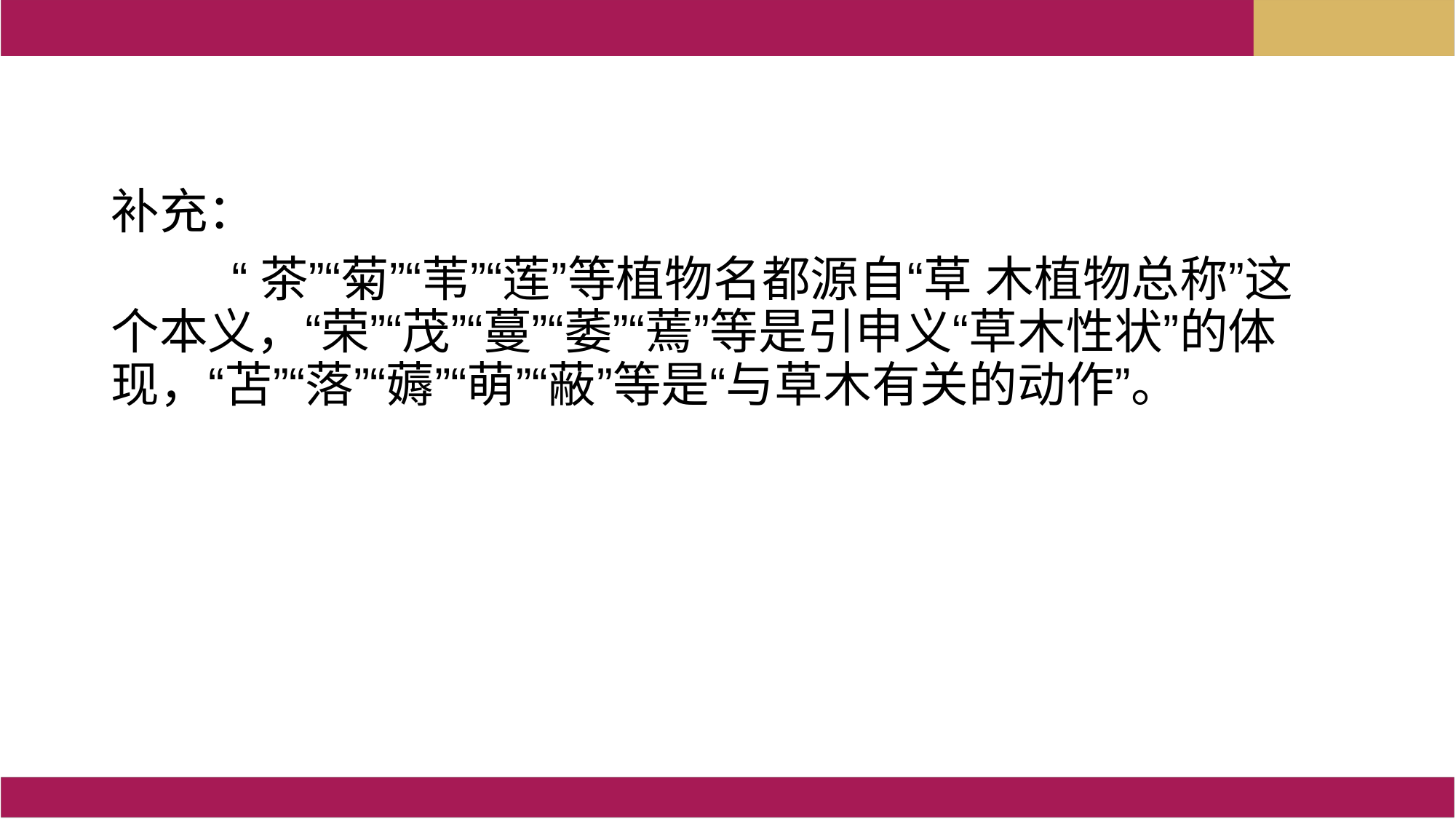

补充：
         “茶”“菊”“苇”“莲”等植物名都源自“草 木植物总称”这个本义，“荣”“茂”“蔓”“萎”“蔫”等是引申义“草木性状”的体现，“苫”“落”“薅”“萌”“蔽”等是“与草木有关的动作”。